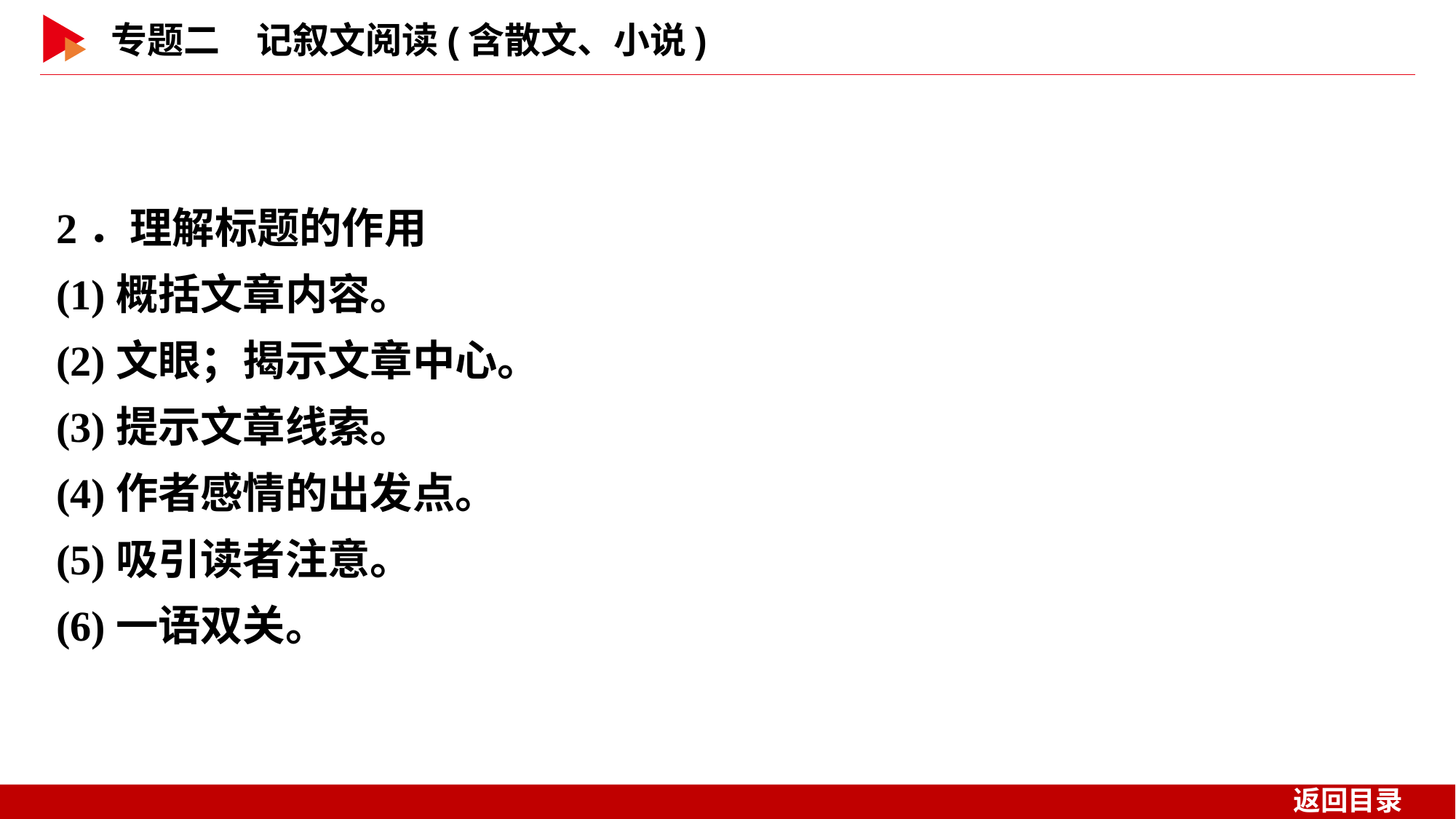

2．理解标题的作用
(1)概括文章内容。
(2)文眼；揭示文章中心。
(3)提示文章线索。
(4)作者感情的出发点。
(5)吸引读者注意。
(6)一语双关。